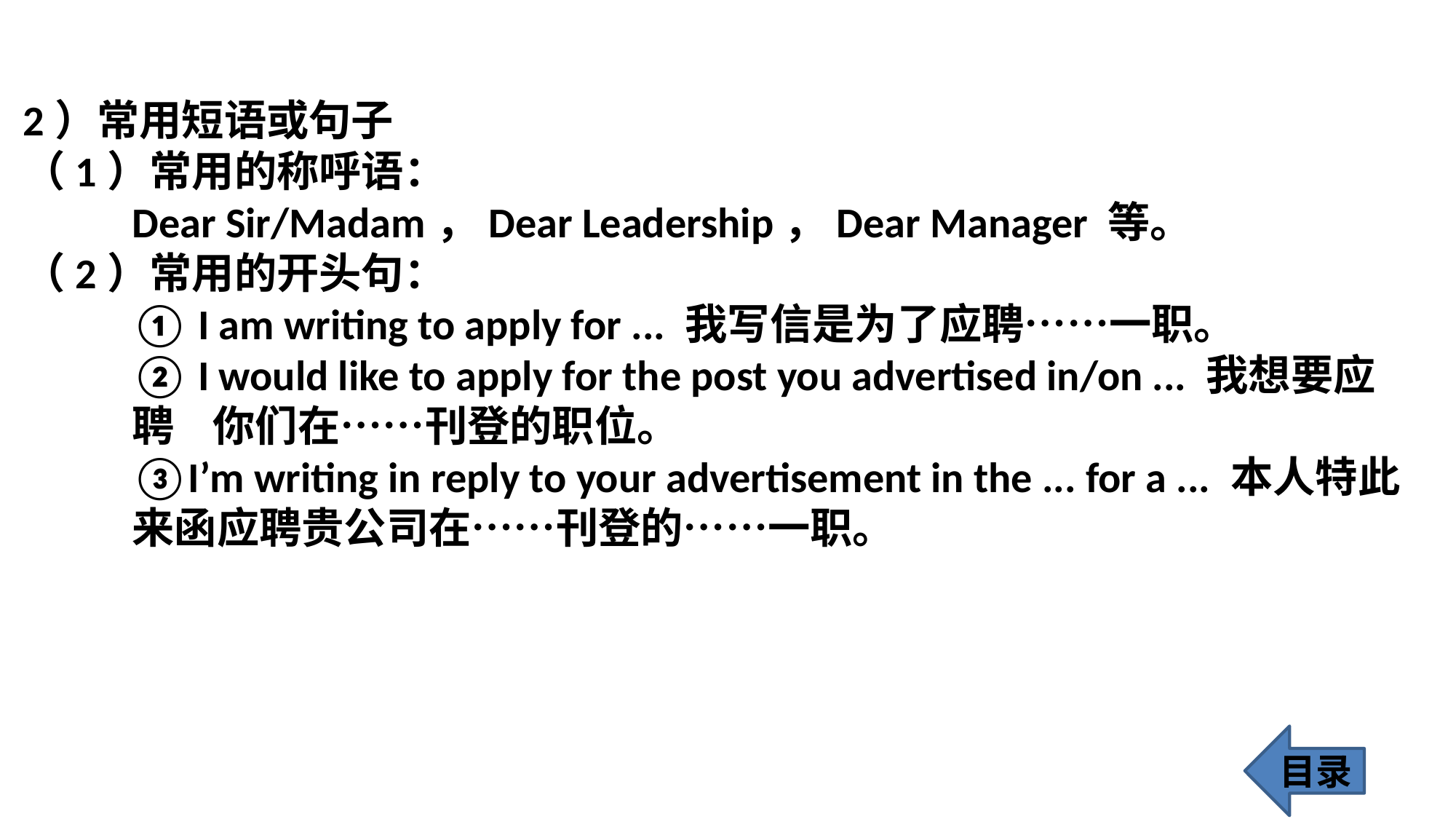

2）常用短语或句子
（1）常用的称呼语：
        	Dear Sir/Madam，Dear Leadership，Dear Manager 等。
（2）常用的开头句：
        	① I am writing to apply for ... 我写信是为了应聘……一职。
        	② I would like to apply for the post you advertised in/on ... 我想要应	聘    你们在……刊登的职位。
        	③I’m writing in reply to your advertisement in the ... for a ... 本人特此	来函应聘贵公司在……刊登的……一职。
目录
28